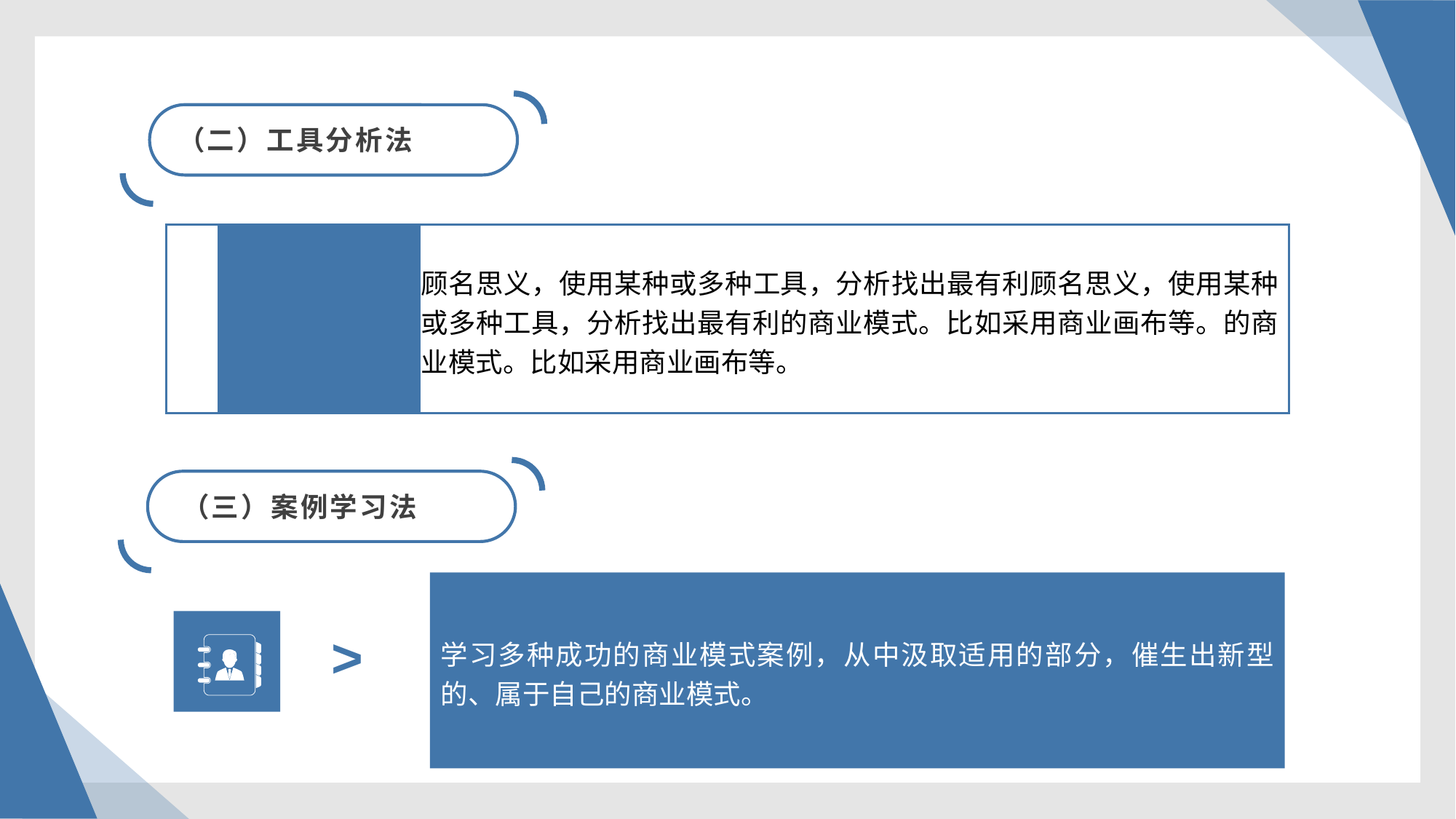

（二）工具分析法

顾名思义，使用某种或多种工具，分析找出最有利顾名思义，使用某种或多种工具，分析找出最有利的商业模式。比如采用商业画布等。的商业模式。比如采用商业画布等。

（三）案例学习法

学习多种成功的商业模式案例，从中汲取适用的部分，催生出新型的、属于自己的商业模式。

>